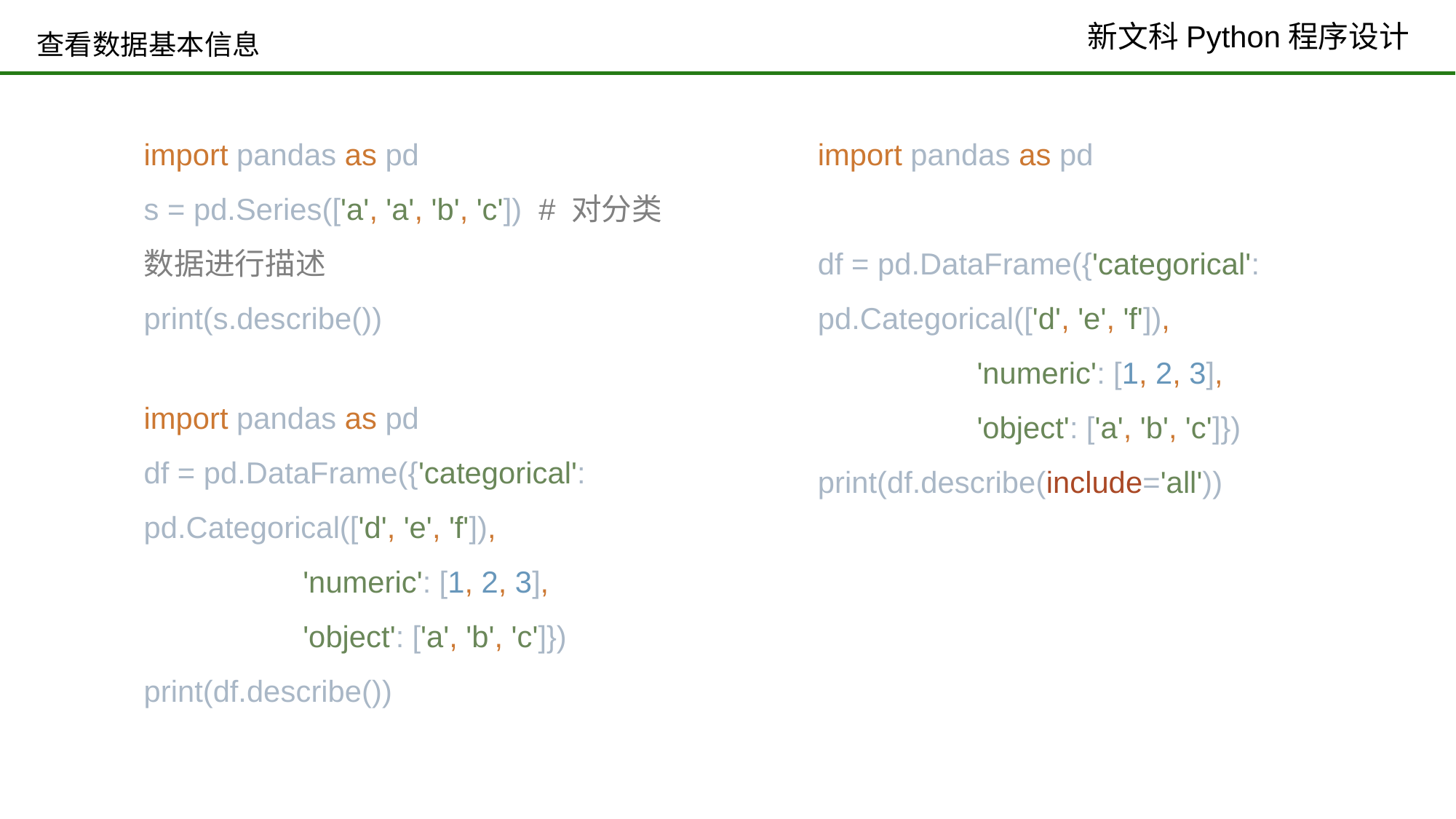

# 查看数据基本信息
import pandas as pd
s = pd.Series(['a', 'a', 'b', 'c'])  # 对分类数据进行描述
print(s.describe())
import pandas as pd
df = pd.DataFrame({'categorical': pd.Categorical(['d', 'e', 'f']),
                   'numeric': [1, 2, 3],
                   'object': ['a', 'b', 'c']})
print(df.describe(include='all'))
import pandas as pd
df = pd.DataFrame({'categorical': pd.Categorical(['d', 'e', 'f']),
                   'numeric': [1, 2, 3],
                   'object': ['a', 'b', 'c']})
print(df.describe())